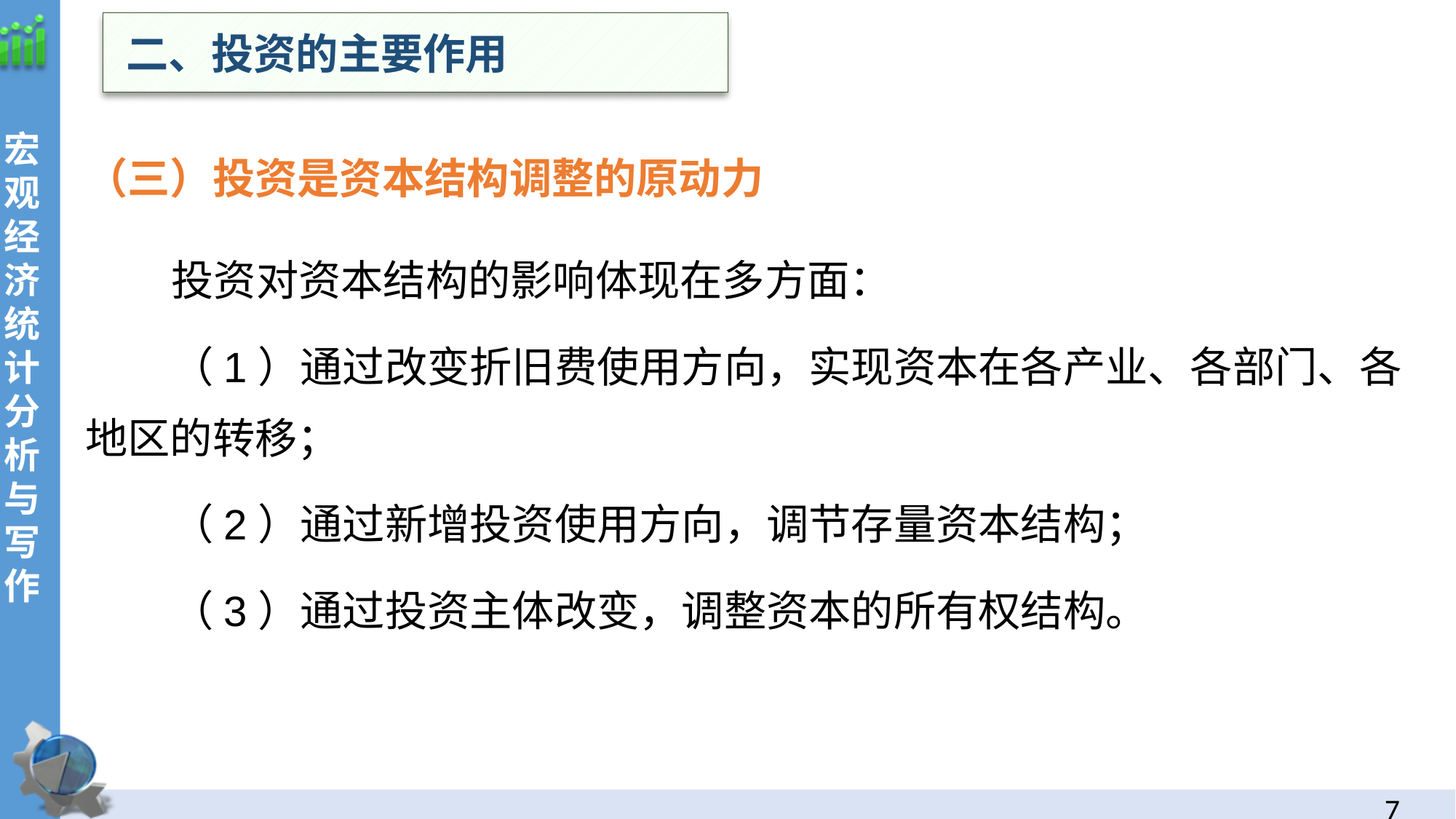

二、投资的主要作用

（三）投资是资本结构调整的原动力
投资对资本结构的影响体现在多方面：
（1）通过改变折旧费使用方向，实现资本在各产业、各部门、各地区的转移；
（2）通过新增投资使用方向，调节存量资本结构；
（3）通过投资主体改变，调整资本的所有权结构。

7